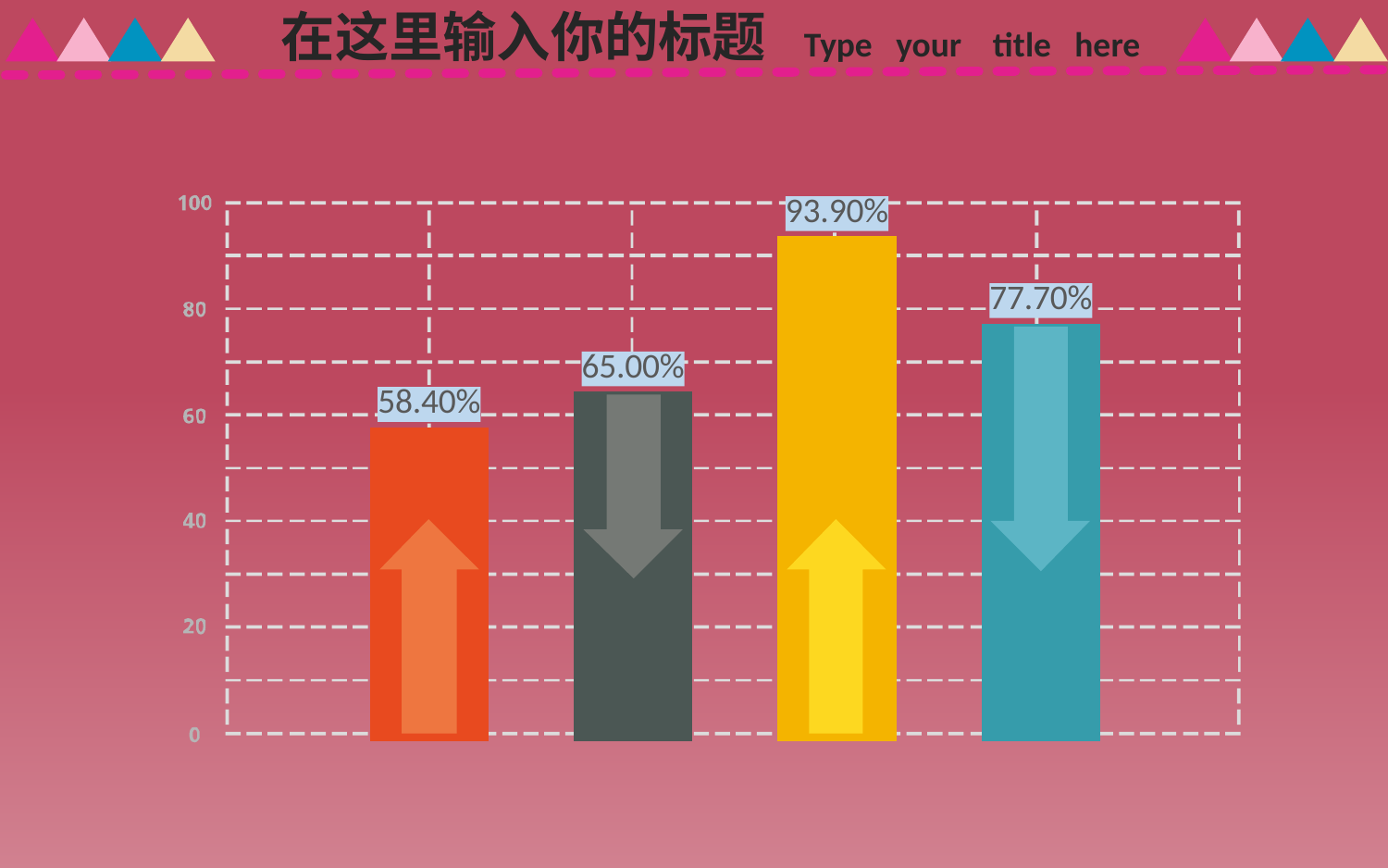

在这里输入你的标题  Type   your    title   here

### Chart

| Category | 系列 1 |
|---|---|
| 类别 1 | 0.584 |
| 类别 2 | 0.65 |
| 类别 3 | 0.939 |
| 类别 4 | 0.777 |